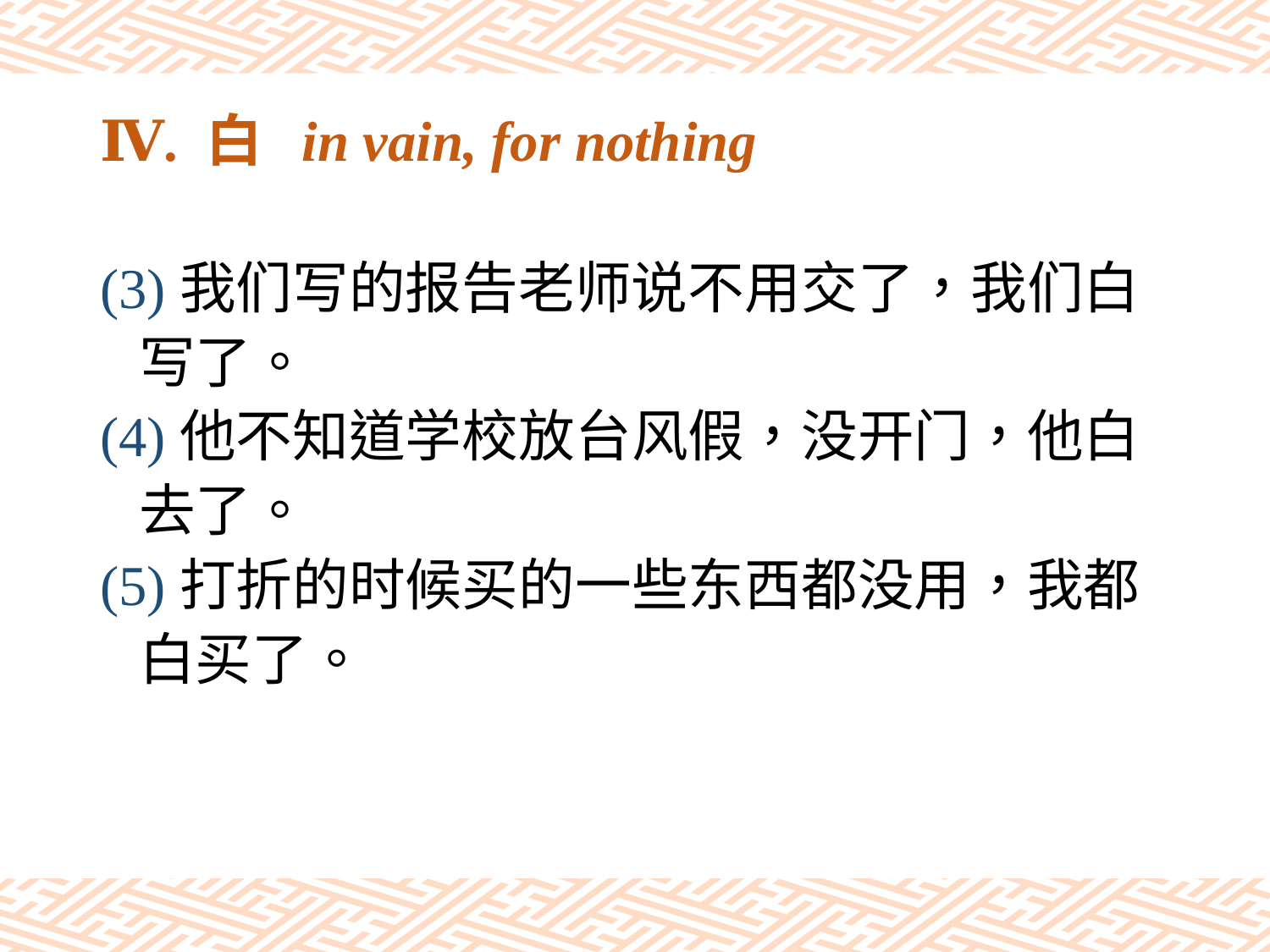

# Ⅳ. 白  in vain, for nothing
(3)我们写的报告老师说不用交了，我们白
  写了。
(4)他不知道学校放台风假，没开门，他白
  去了。
(5)打折的时候买的一些东西都没用，我都
  白买了。